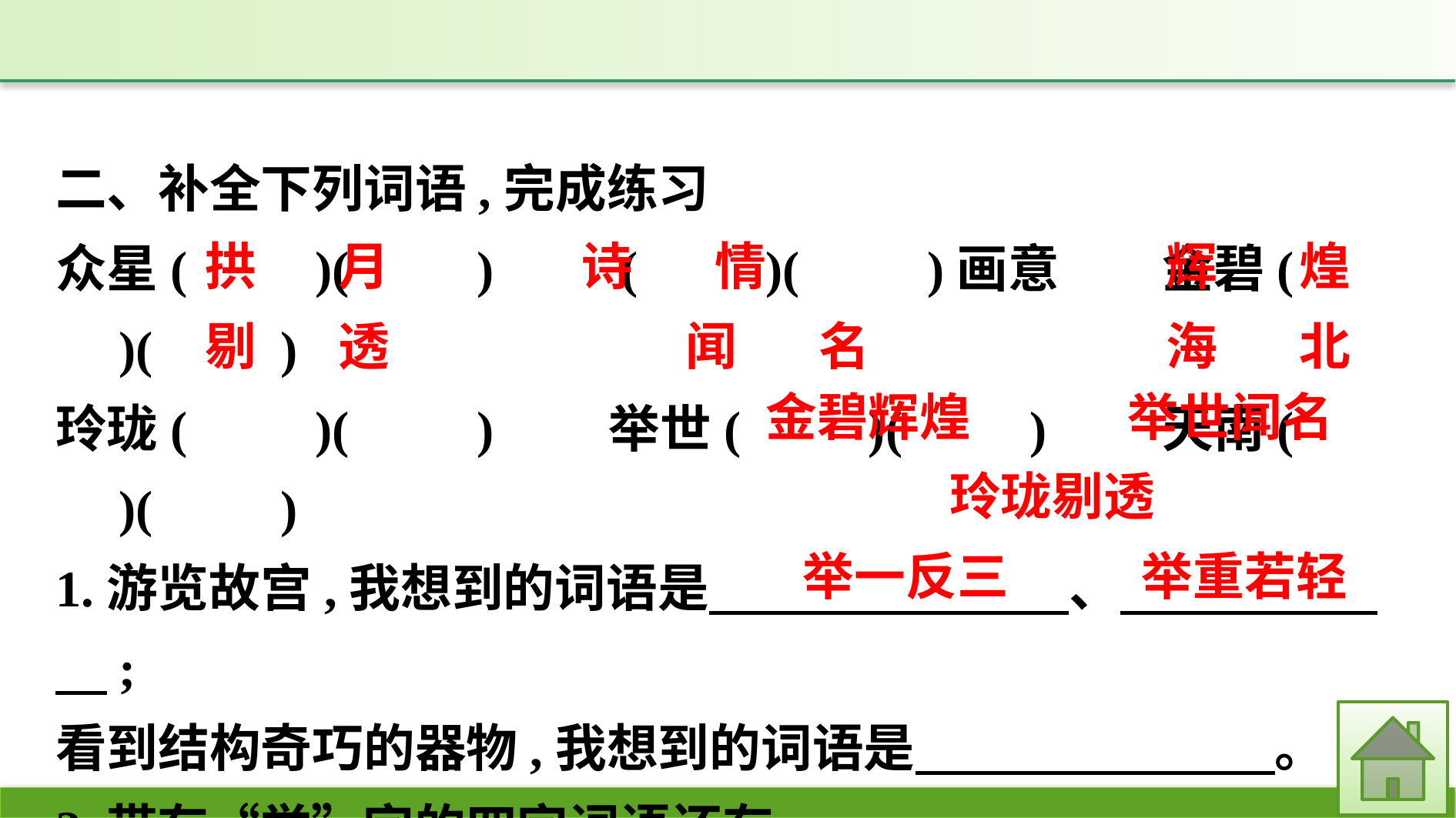

二、补全下列词语,完成练习
众星(　　)(　　)　　(　　)(　　)画意　　金碧(　　)(　　)
玲珑(　　)(　　)　　举世(　　)(　　)　　天南(　　)(　　)
1.游览故宫,我想到的词语是　　　　　　　、　　　　　　;
看到结构奇巧的器物,我想到的词语是　　　　　　　。
2.带有“举”字的四字词语还有:　　　　　　、　　　　　　。
辉       煌
诗       情
拱       月
闻       名
海       北
剔       透
金碧辉煌　         举世闻名
玲珑剔透
举一反三　       举重若轻